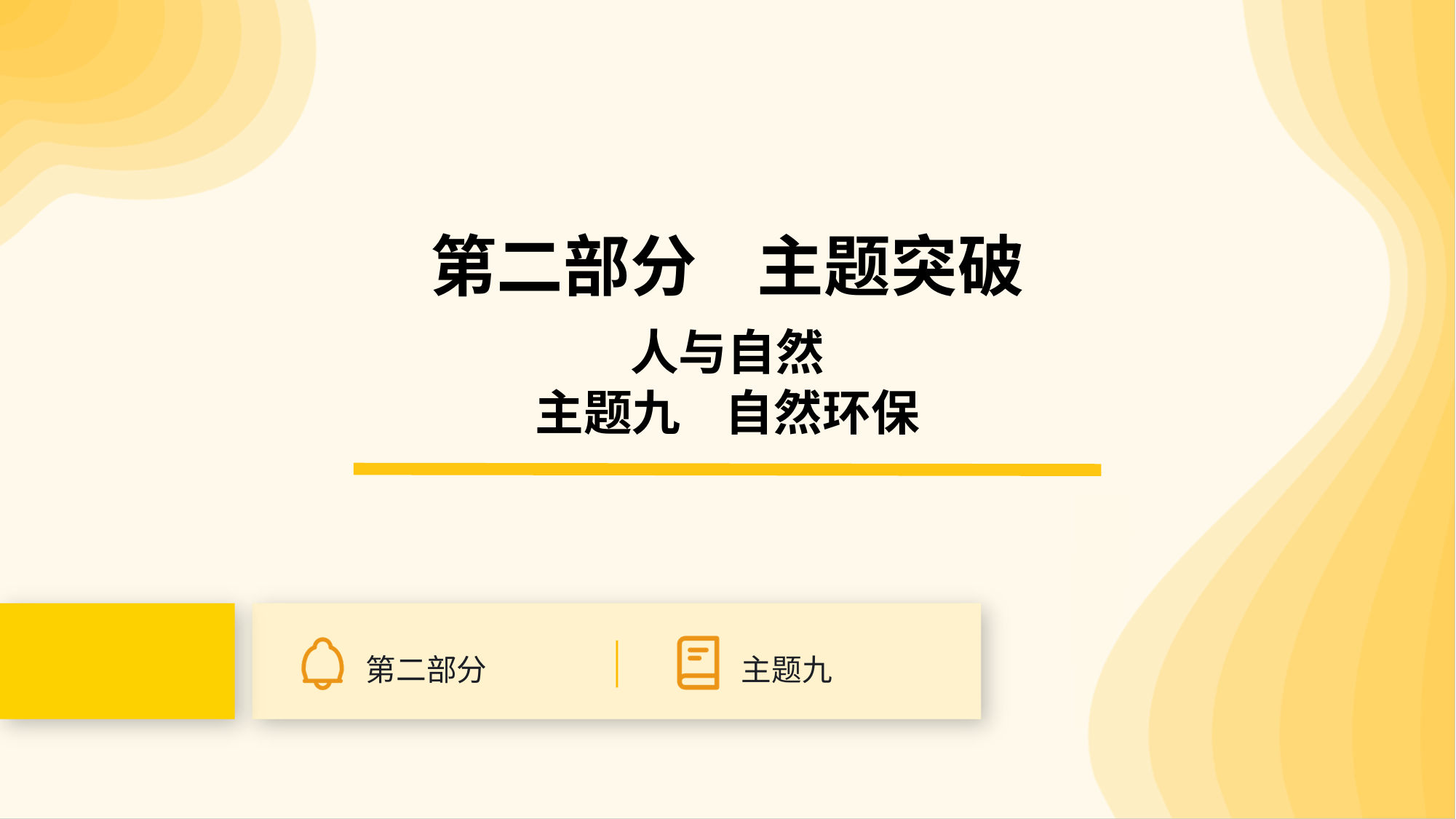

第二部分    主题突破
人与自然
主题九    自然环保

第二部分
主题九